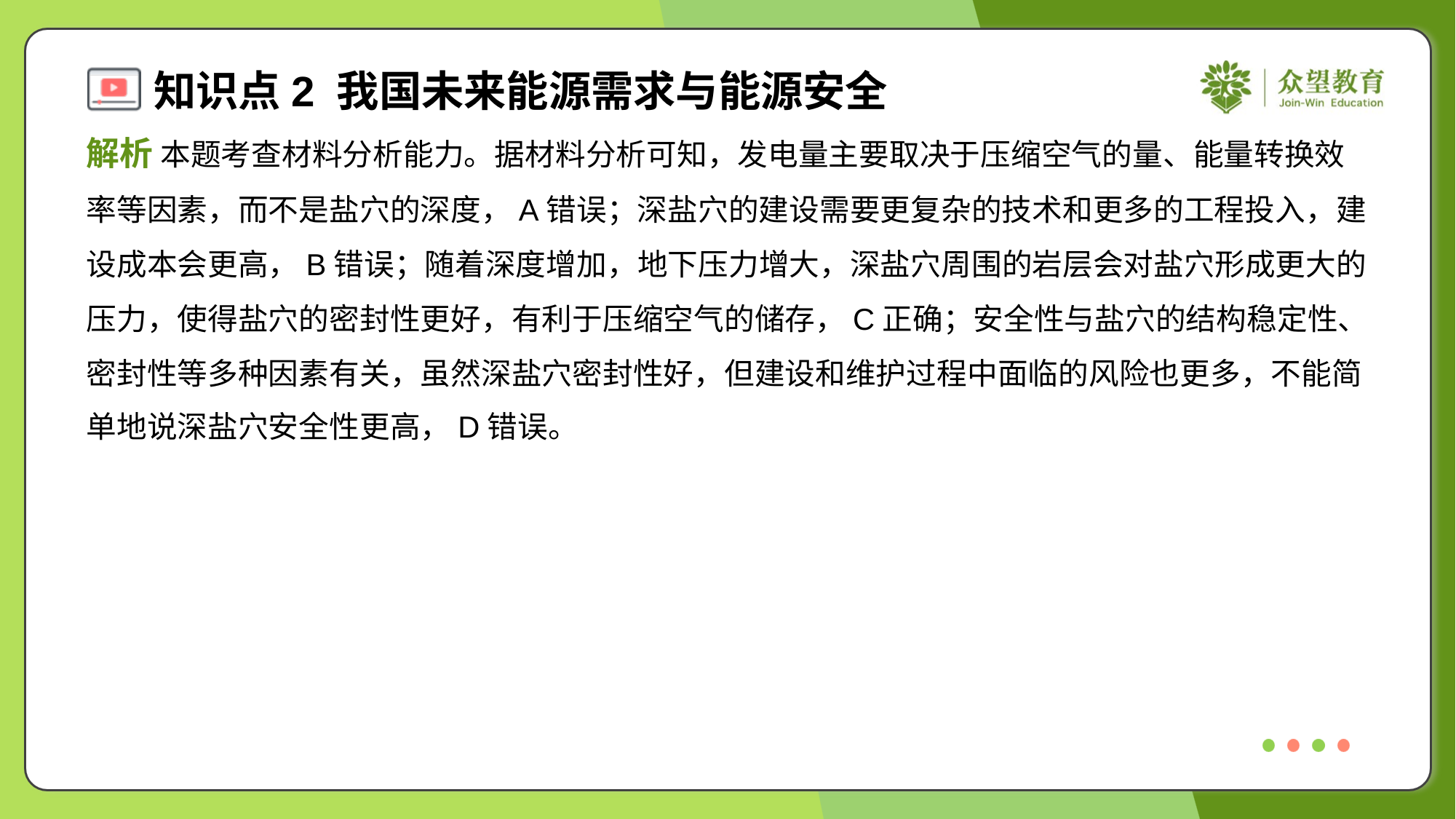

解析 本题考查材料分析能力。据材料分析可知，发电量主要取决于压缩空气的量、能量转换效
率等因素，而不是盐穴的深度，A错误；深盐穴的建设需要更复杂的技术和更多的工程投入，建
设成本会更高，B错误；随着深度增加，地下压力增大，深盐穴周围的岩层会对盐穴形成更大的
压力，使得盐穴的密封性更好，有利于压缩空气的储存，C正确；安全性与盐穴的结构稳定性、
密封性等多种因素有关，虽然深盐穴密封性好，但建设和维护过程中面临的风险也更多，不能简
单地说深盐穴安全性更高，D错误。